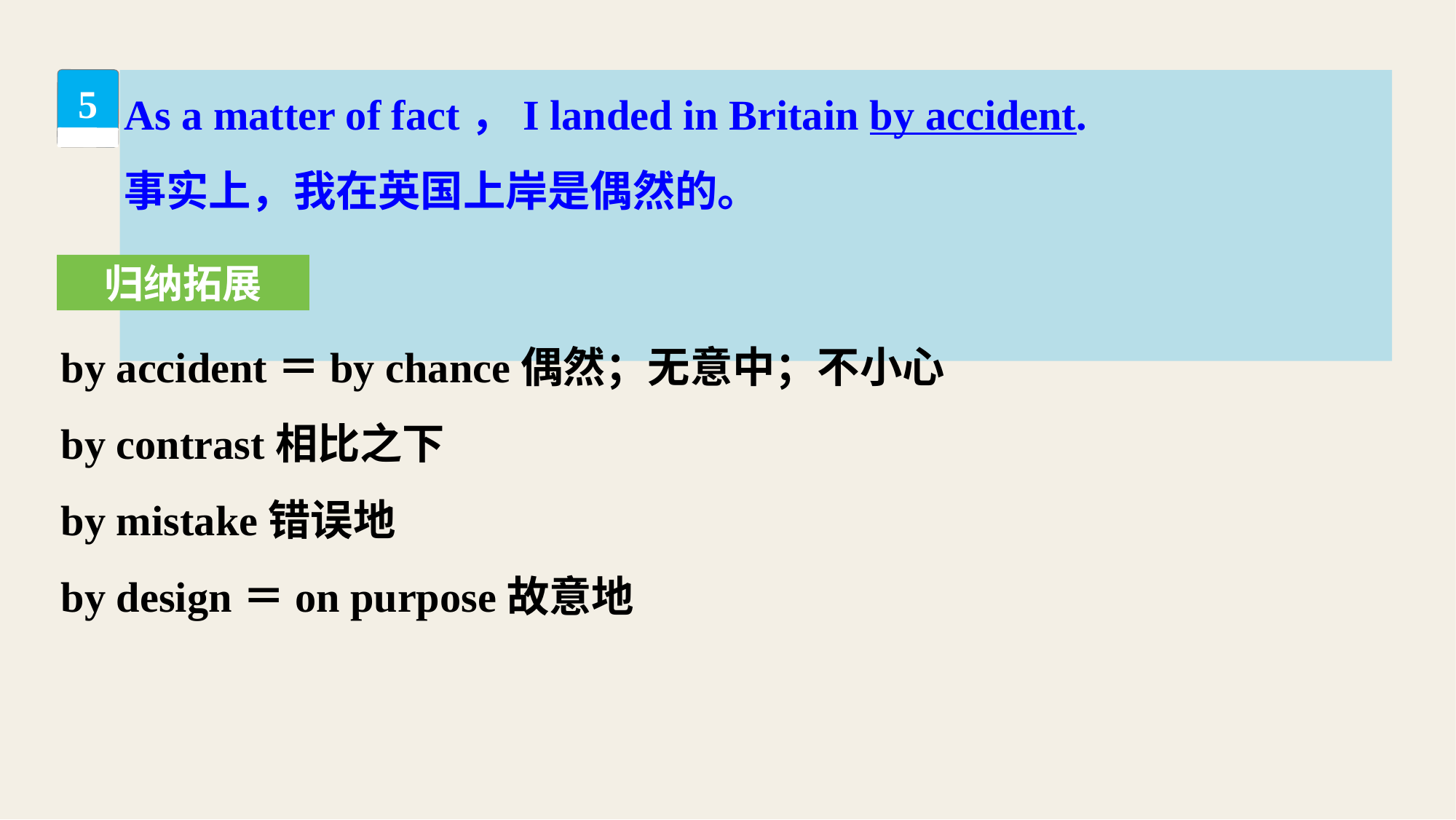

As a matter of fact，I landed in Britain by accident.
事实上，我在英国上岸是偶然的。

5

归纳拓展
by accident＝by chance偶然；无意中；不小心
by contrast相比之下
by mistake错误地
by design＝on purpose故意地